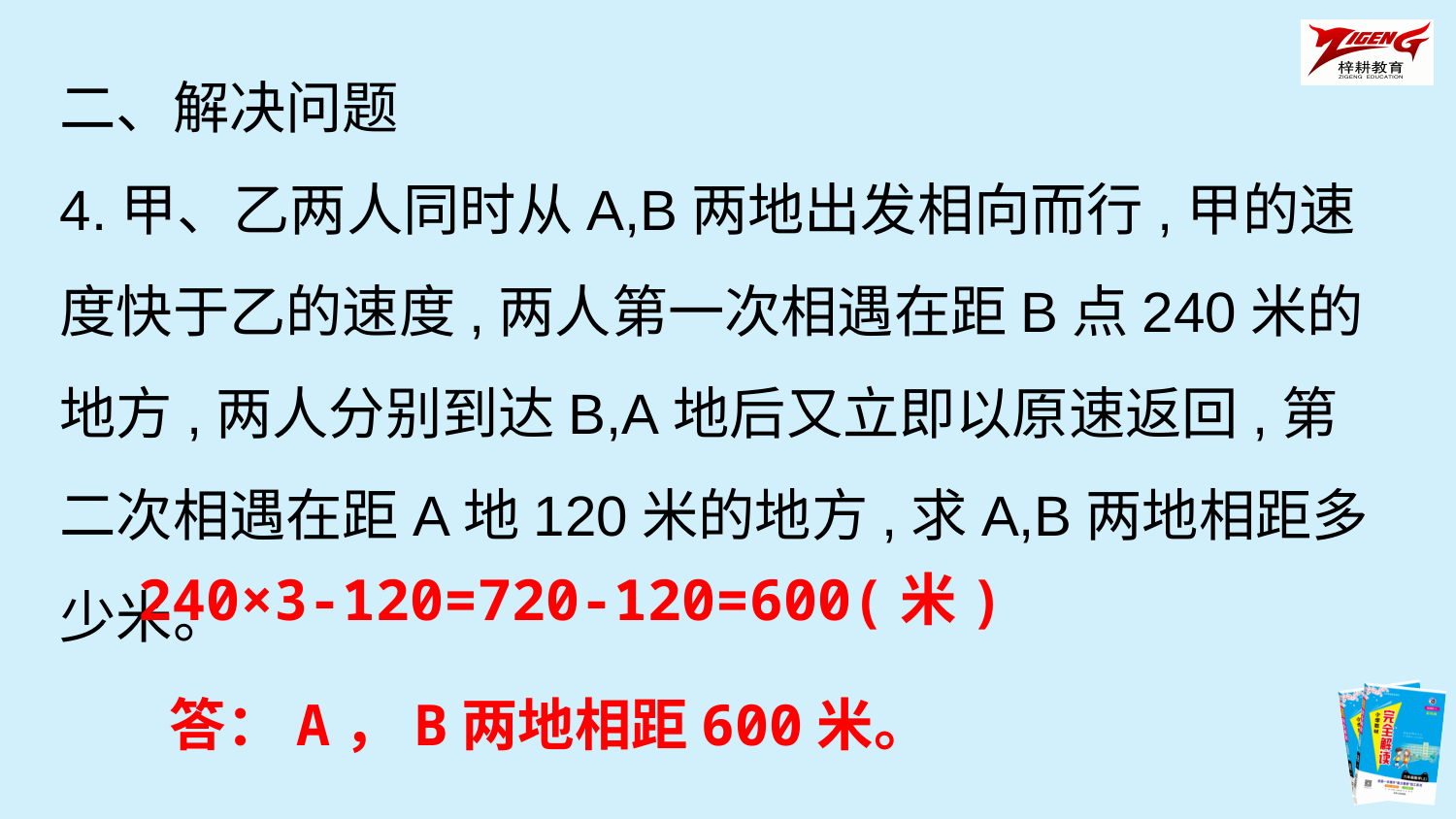

二、解决问题
4.甲、乙两人同时从A,B两地出发相向而行,甲的速度快于乙的速度,两人第一次相遇在距B点240米的地方,两人分别到达B,A地后又立即以原速返回,第二次相遇在距A地120米的地方,求A,B两地相距多少米。
240×3-120=720-120=600(米)
答：A，B两地相距600米。